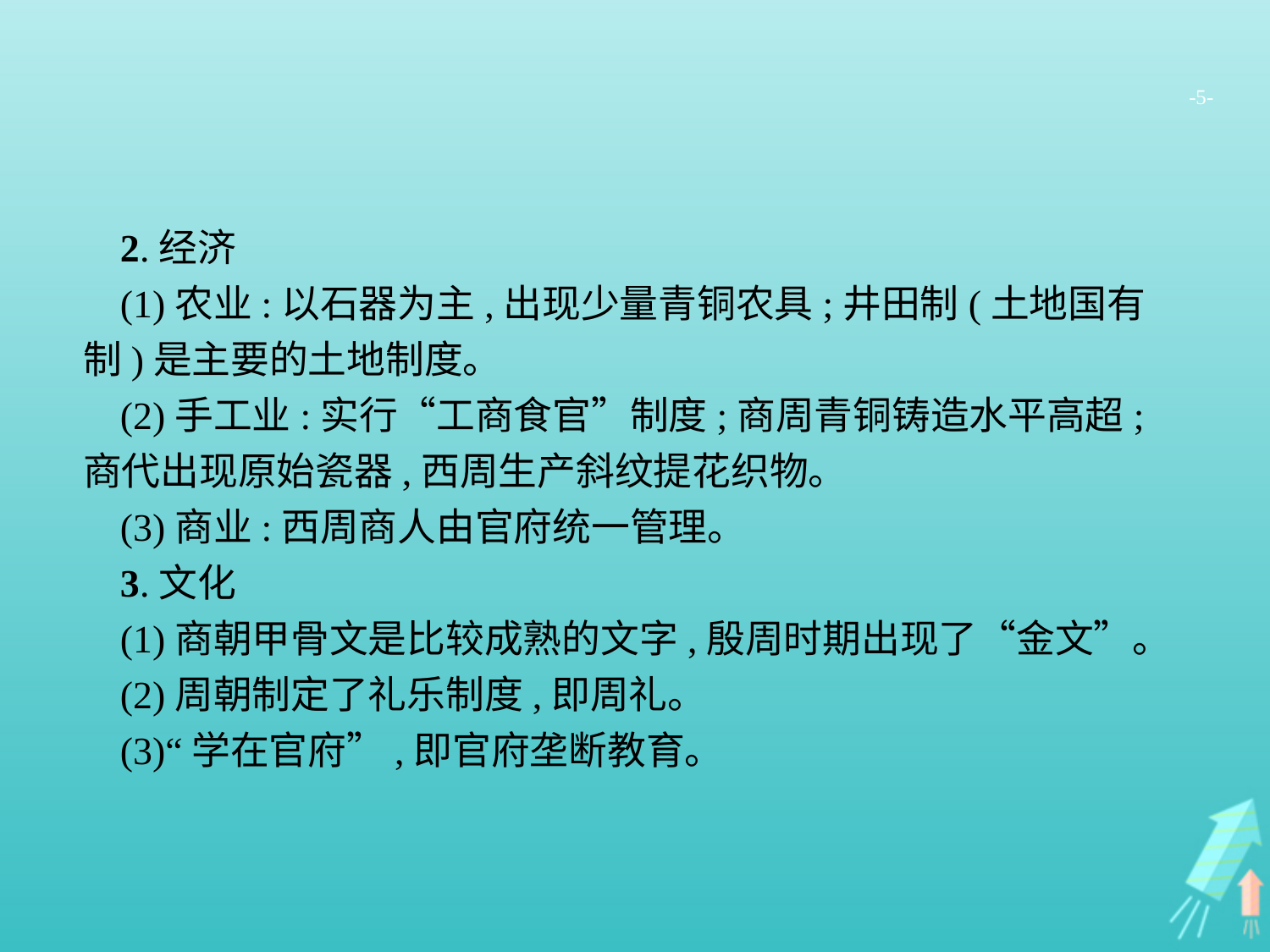

-5-
2.经济
(1)农业:以石器为主,出现少量青铜农具;井田制(土地国有制)是主要的土地制度。
(2)手工业:实行“工商食官”制度;商周青铜铸造水平高超;商代出现原始瓷器,西周生产斜纹提花织物。
(3)商业:西周商人由官府统一管理。
3.文化
(1)商朝甲骨文是比较成熟的文字,殷周时期出现了“金文”。
(2)周朝制定了礼乐制度,即周礼。
(3)“学在官府”,即官府垄断教育。